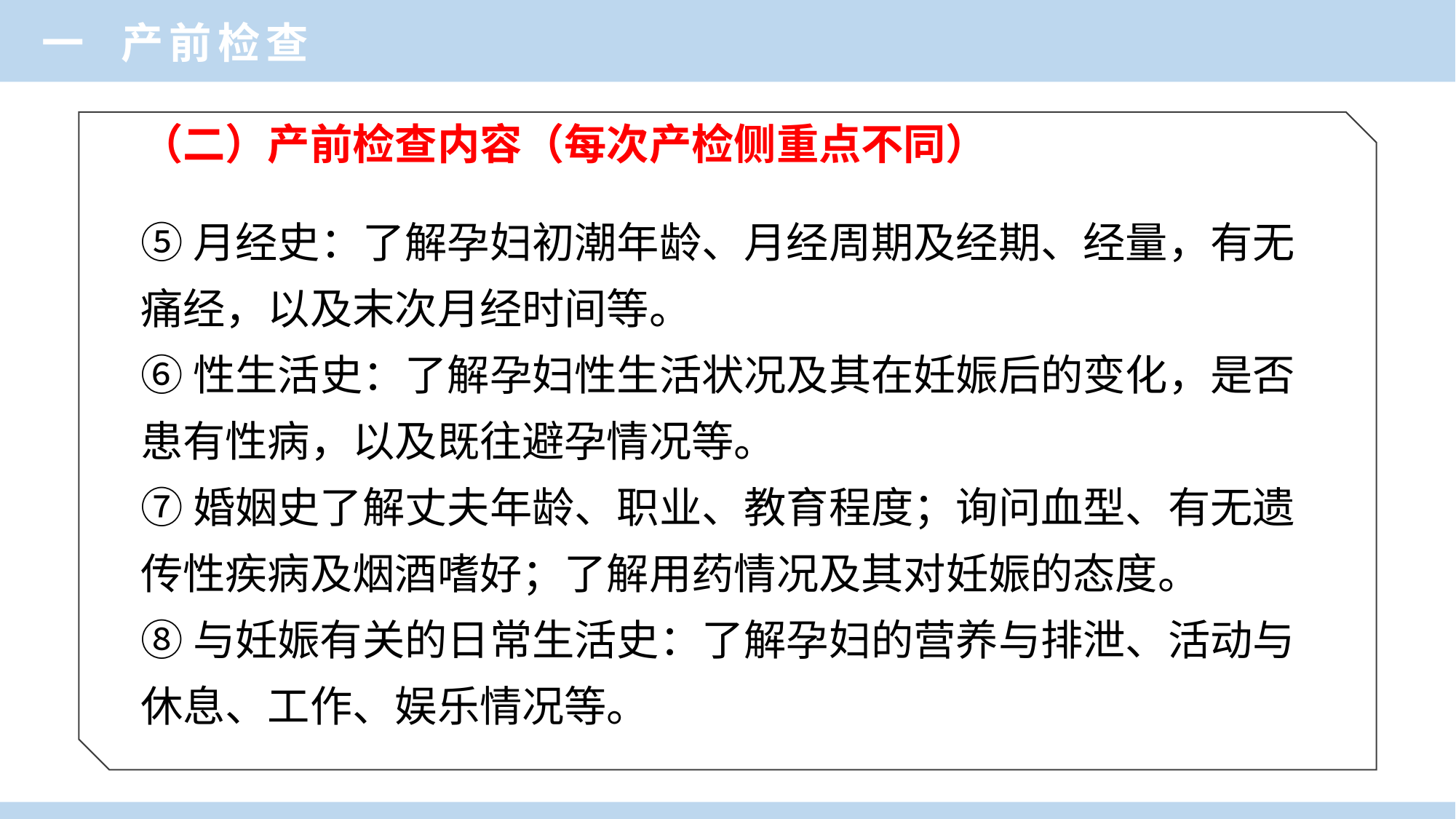

一  产前检查

（二）产前检查内容（每次产检侧重点不同）
⑤月经史：了解孕妇初潮年龄、月经周期及经期、经量，有无痛经，以及末次月经时间等。
⑥性生活史：了解孕妇性生活状况及其在妊娠后的变化，是否患有性病，以及既往避孕情况等。
⑦婚姻史了解丈夫年龄、职业、教育程度；询问血型、有无遗传性疾病及烟酒嗜好；了解用药情况及其对妊娠的态度。
⑧与妊娠有关的日常生活史：了解孕妇的营养与排泄、活动与休息、工作、娱乐情况等。